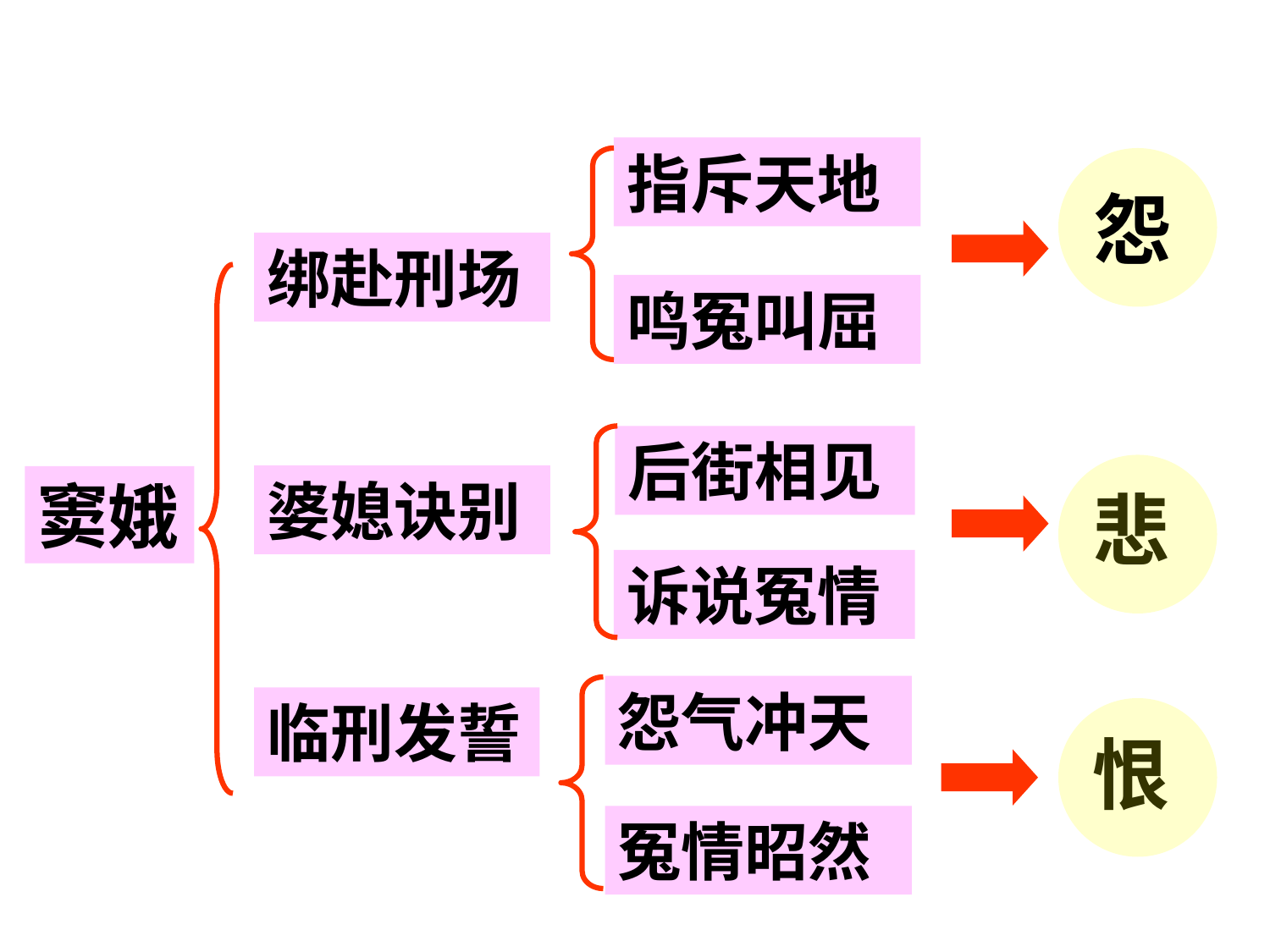

指斥天地

怨

绑赴刑场

鸣冤叫屈

后街相见

悲
婆媳诀别
窦娥

诉说冤情
怨气冲天

临刑发誓

恨

冤情昭然